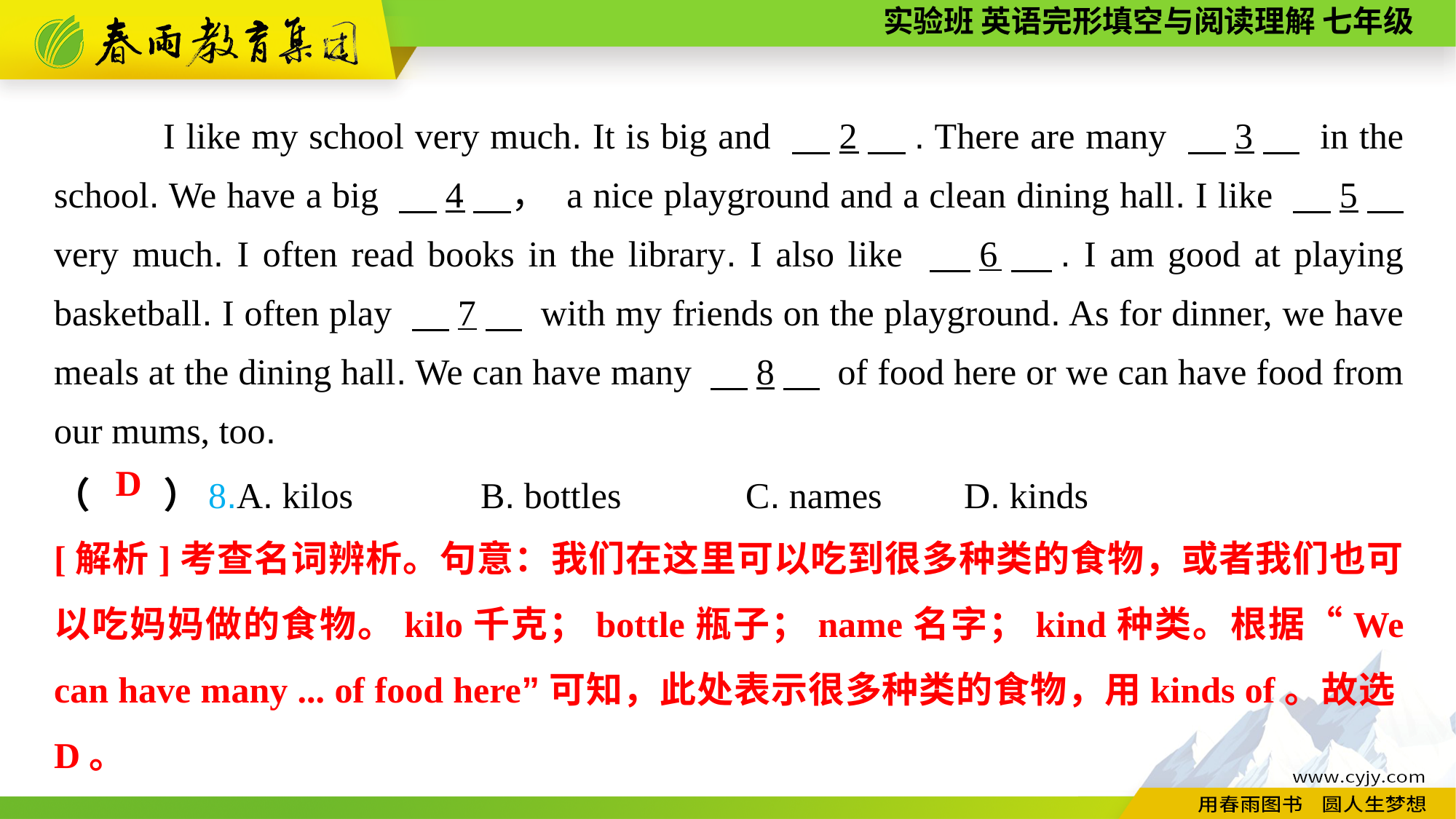

I like my school very much. It is big and 　2　. There are many 　3　 in the school. We have a big 　4　， a nice playground and a clean dining hall. I like 　5　 very much. I often read books in the library. I also like 　6　. I am good at playing basketball. I often play 　7　 with my friends on the playground. As for dinner, we have meals at the dining hall. We can have many 　8　 of food here or we can have food from our mums, too.
（　　）8.A. kilos              B. bottles	    C. names	    D. kinds
D
[解析]考查名词辨析。句意：我们在这里可以吃到很多种类的食物，或者我们也可以吃妈妈做的食物。kilo千克；bottle瓶子；name名字；kind种类。根据“We can have many ... of food here”可知，此处表示很多种类的食物，用kinds of。故选D。